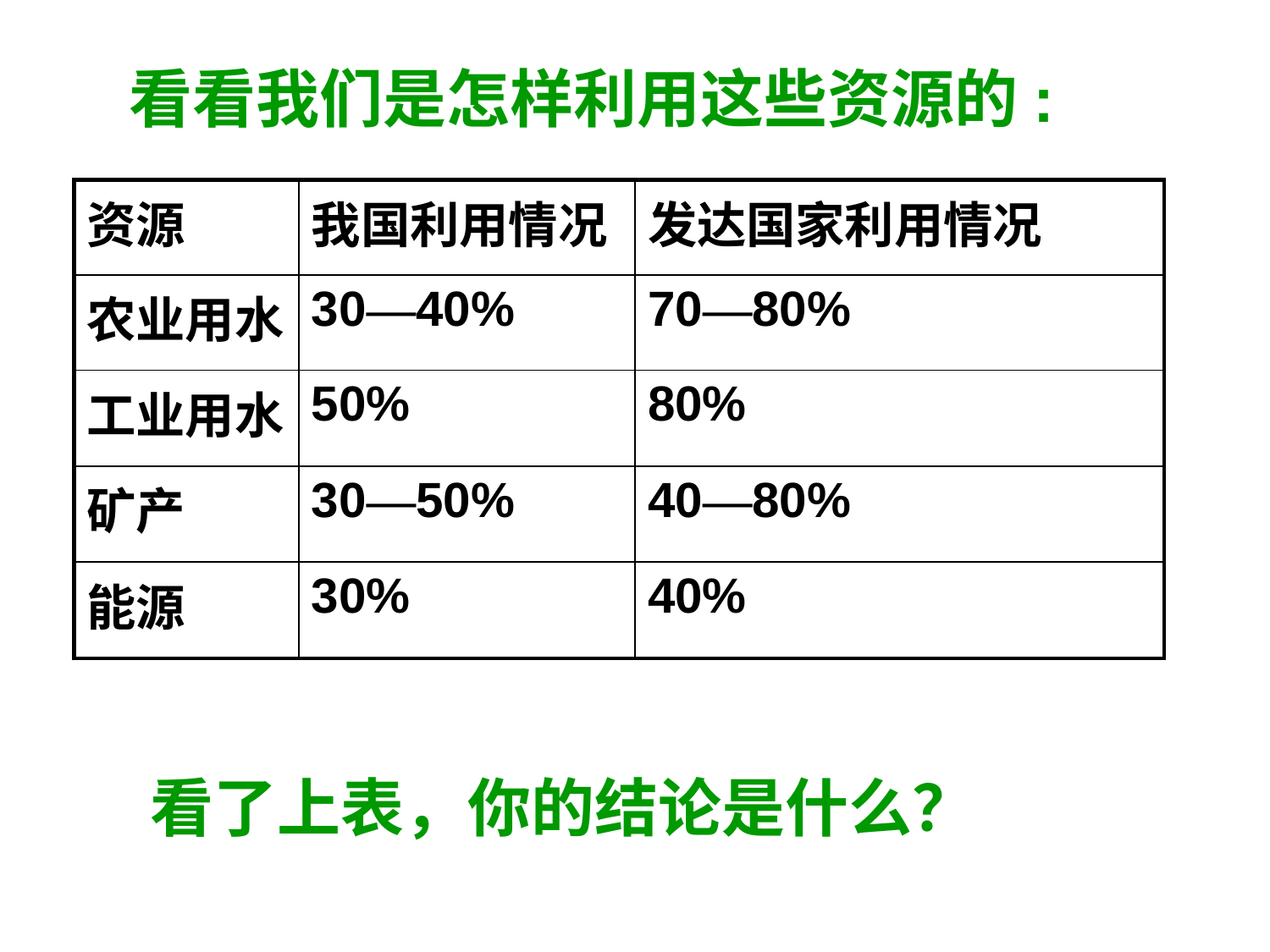

看看我们是怎样利用这些资源的:
| 资源 | 我国利用情况 | 发达国家利用情况 |
| --- | --- | --- |
| 农业用水 | 30—40% | 70—80% |
| 工业用水 | 50% | 80% |
| 矿产 | 30—50% | 40—80% |
| 能源 | 30% | 40% |
看了上表，你的结论是什么？